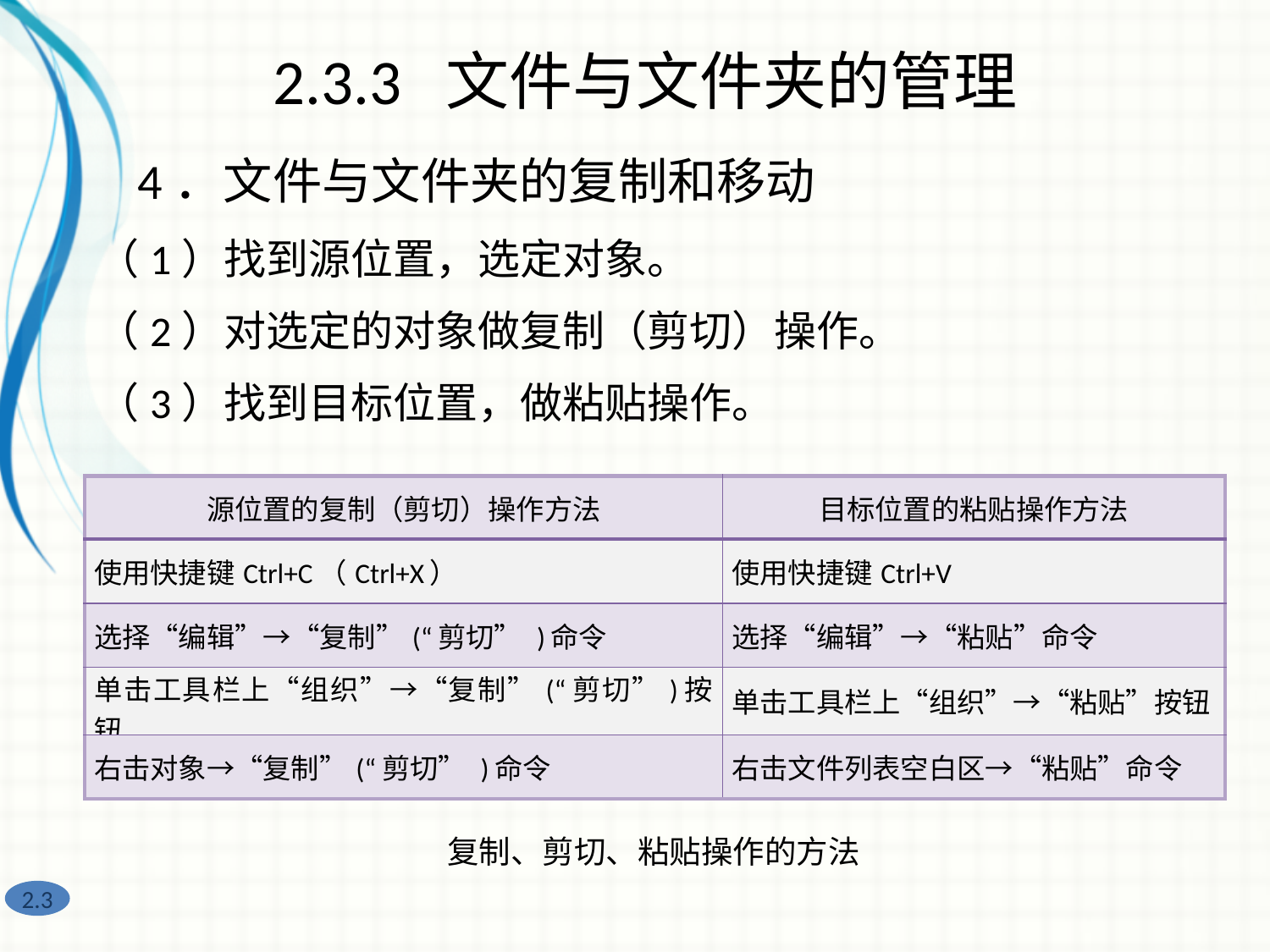

2.3.3  文件与文件夹的管理
4．文件与文件夹的复制和移动
（1）找到源位置，选定对象。
（2）对选定的对象做复制（剪切）操作。
（3）找到目标位置，做粘贴操作。
| 源位置的复制（剪切）操作方法 | 目标位置的粘贴操作方法 |
| --- | --- |
| 使用快捷键Ctrl+C（Ctrl+X） | 使用快捷键Ctrl+V |
| 选择“编辑”→“复制”(“剪切” )命令 | 选择“编辑”→“粘贴”命令 |
| 单击工具栏上“组织”→“复制”(“剪切”)按钮 | 单击工具栏上“组织”→“粘贴”按钮 |
| 右击对象→“复制”(“剪切” )命令 | 右击文件列表空白区→“粘贴”命令 |
复制、剪切、粘贴操作的方法